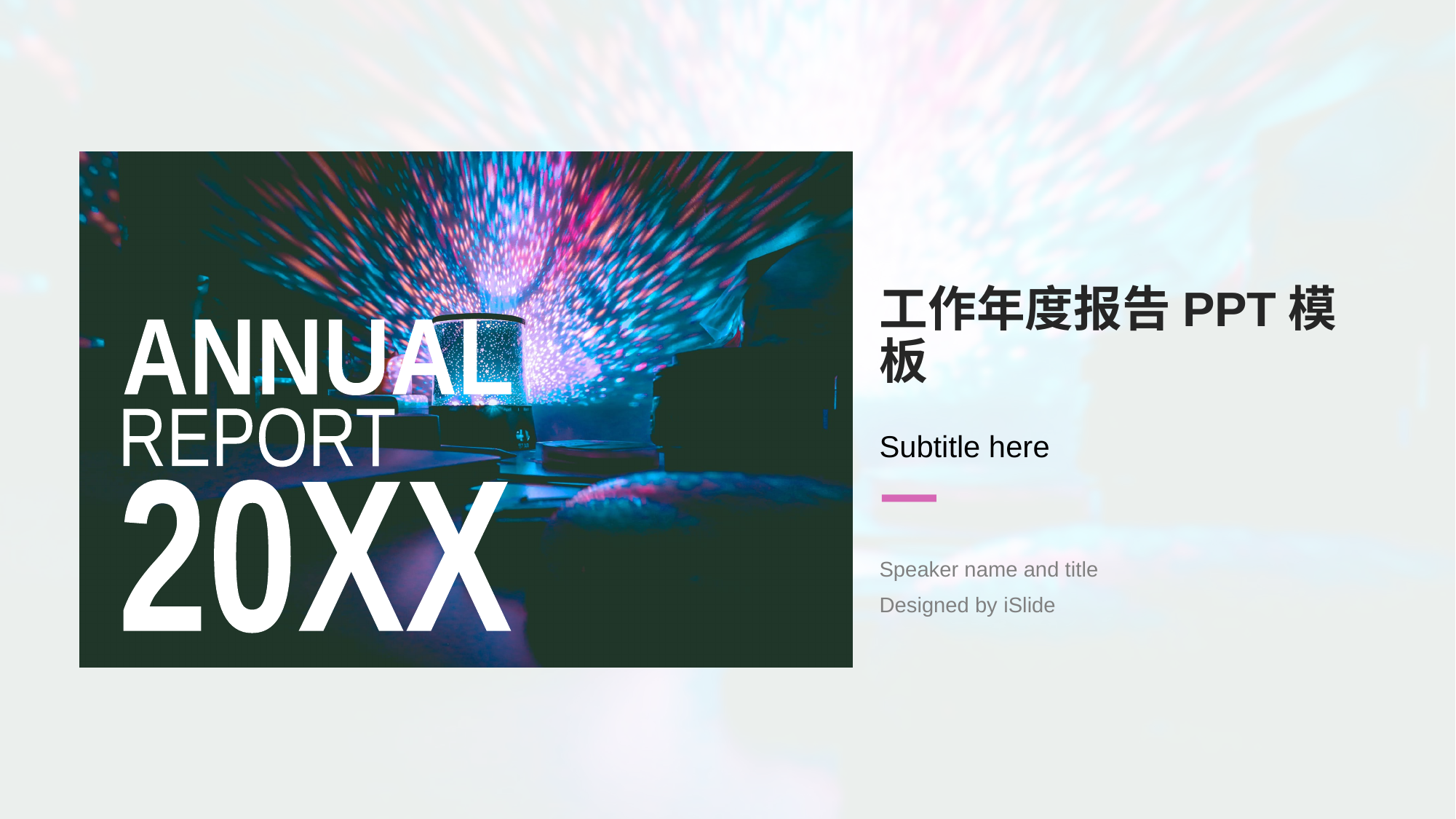

# 工作年度报告PPT模板
ANNUAL
REPORT
20XX
Subtitle here

Speaker name and title
Designed by iSlide